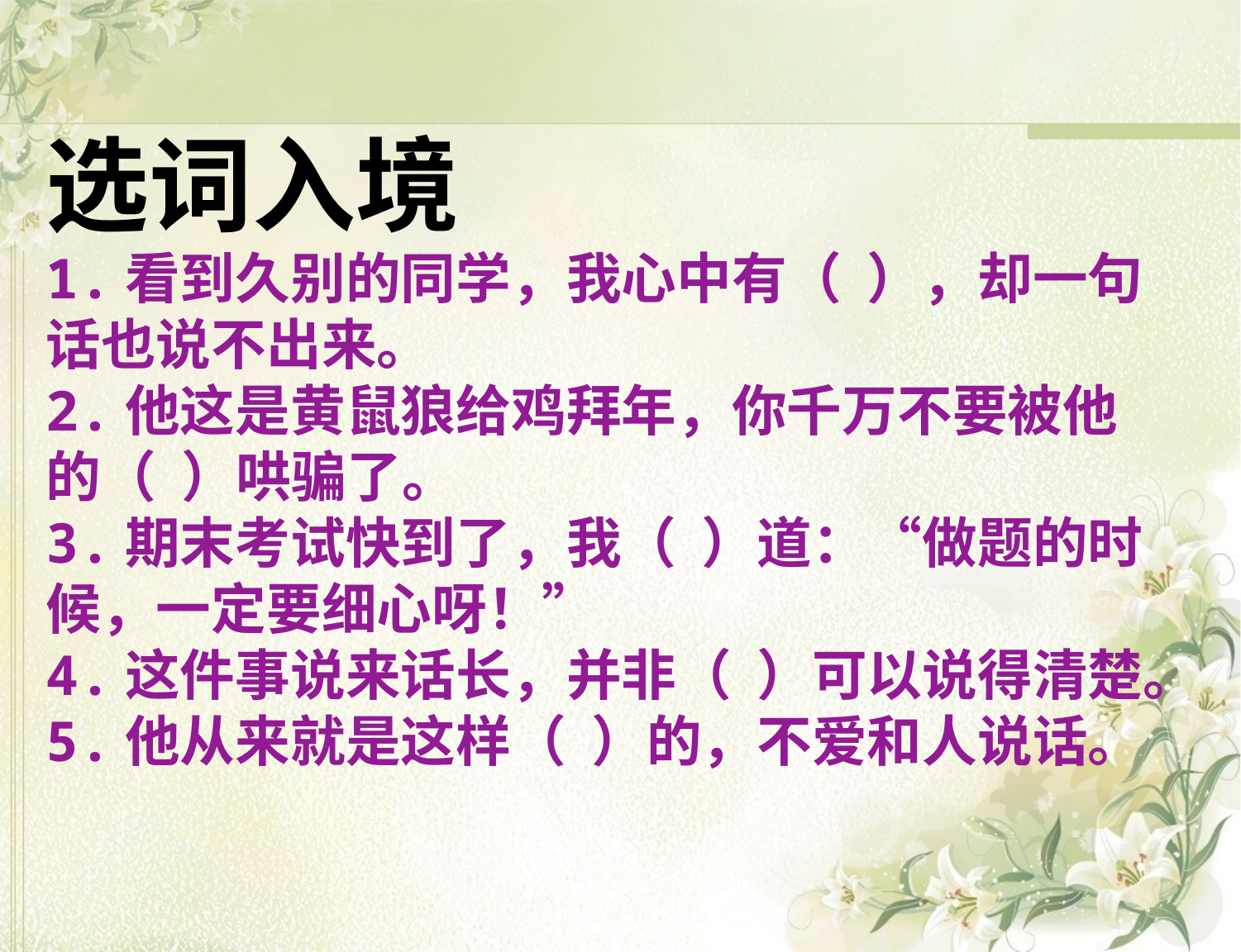

选词入境
1.看到久别的同学，我心中有（  ），却一句话也说不出来。
2.他这是黄鼠狼给鸡拜年，你千万不要被他的（  ）哄骗了。
3.期末考试快到了，我（  ）道：“做题的时候，一定要细心呀！”
4.这件事说来话长，并非（  ）可以说得清楚。
5.他从来就是这样（  ）的，不爱和人说话。